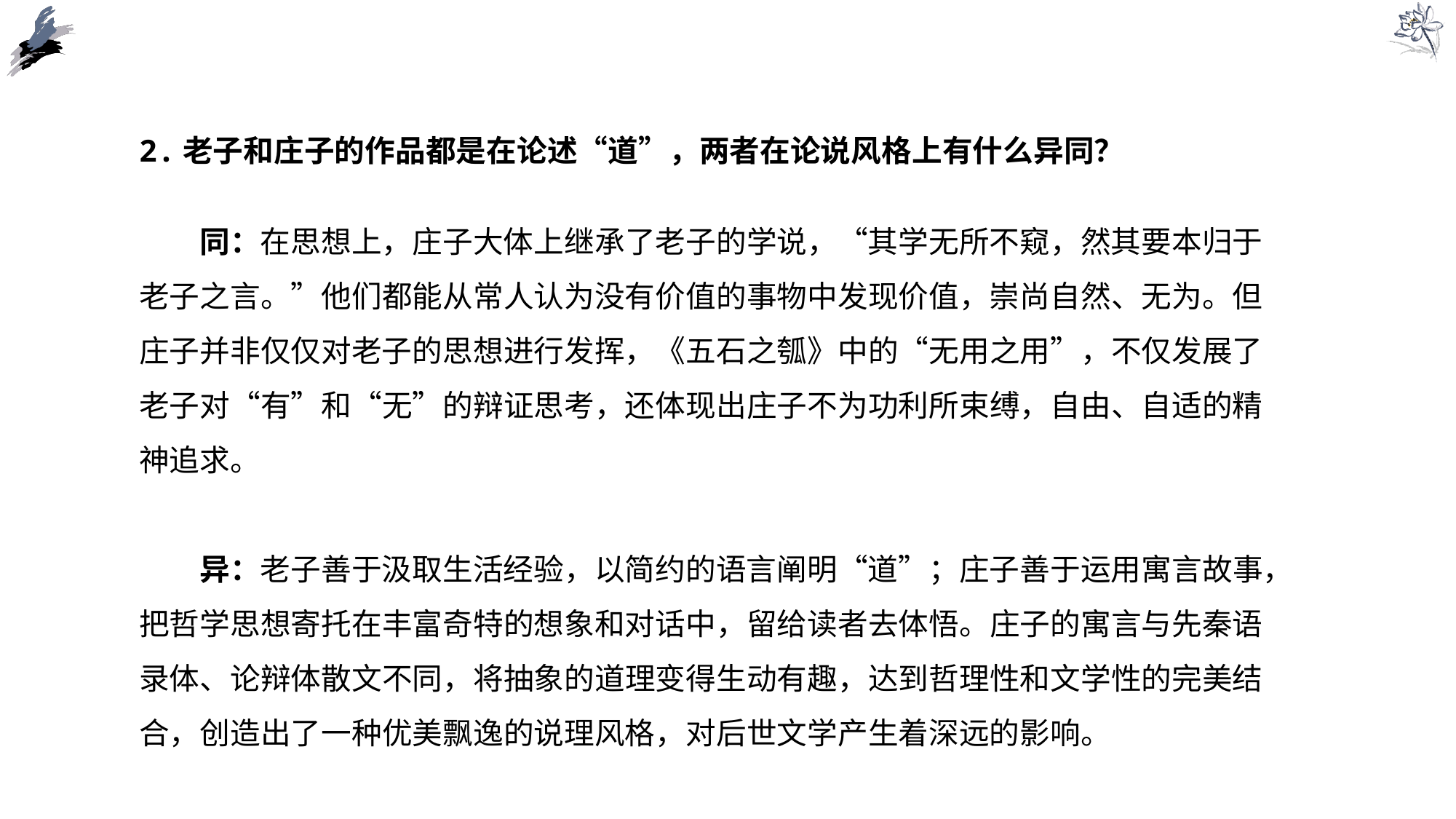

2.老子和庄子的作品都是在论述“道”，两者在论说风格上有什么异同？

同：在思想上，庄子大体上继承了老子的学说，“其学无所不窥，然其要本归于老子之言。”他们都能从常人认为没有价值的事物中发现价值，崇尚自然、无为。但庄子并非仅仅对老子的思想进行发挥，《五石之瓠》中的“无用之用”，不仅发展了老子对“有”和“无”的辩证思考，还体现出庄子不为功利所束缚，自由、自适的精神追求。

异：老子善于汲取生活经验，以简约的语言阐明“道”；庄子善于运用寓言故事，把哲学思想寄托在丰富奇特的想象和对话中，留给读者去体悟。庄子的寓言与先秦语录体、论辩体散文不同，将抽象的道理变得生动有趣，达到哲理性和文学性的完美结合，创造出了一种优美飘逸的说理风格，对后世文学产生着深远的影响。